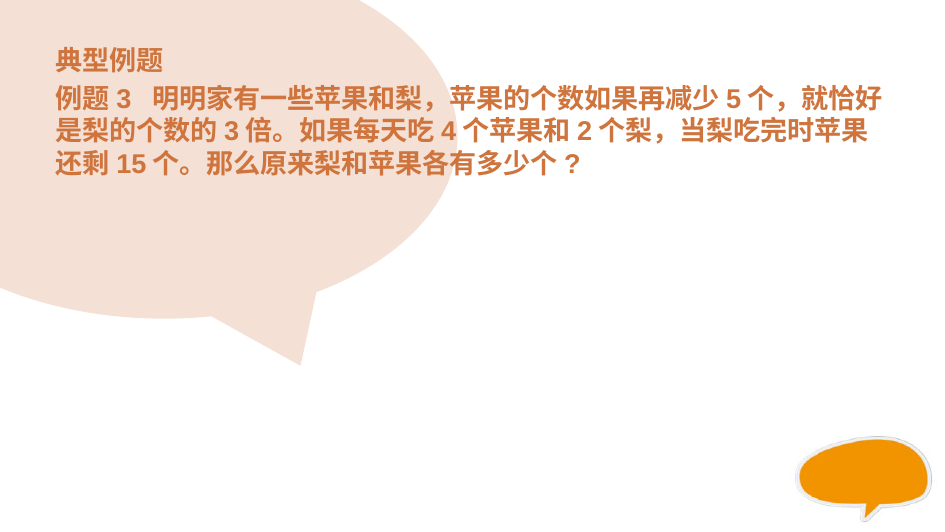

#
典型例题
例题3  明明家有一些苹果和梨，苹果的个数如果再减少5个，就恰好是梨的个数的3倍。如果每天吃4个苹果和2个梨，当梨吃完时苹果还剩15个。那么原来梨和苹果各有多少个?